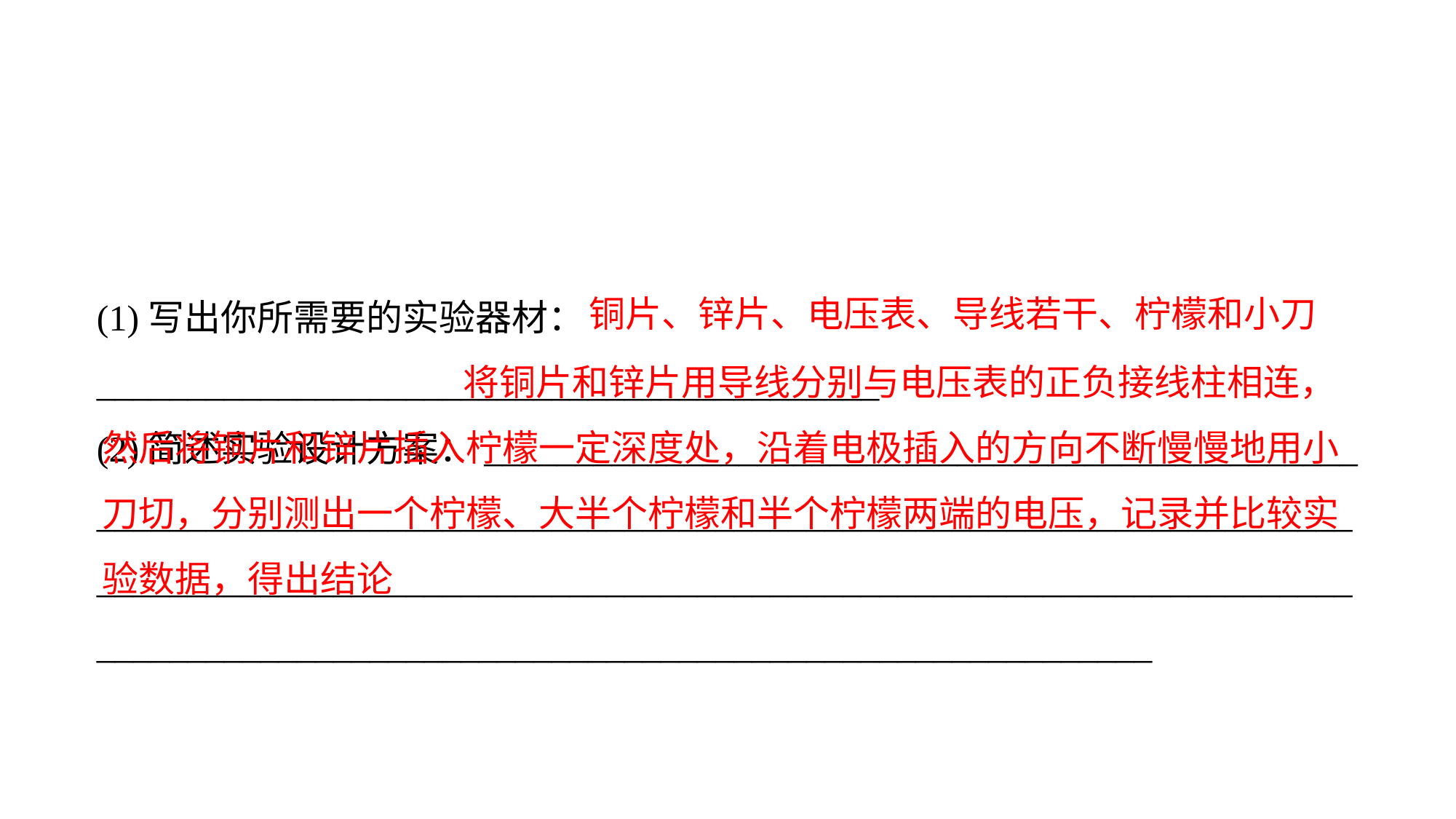

(1)写出你所需要的实验器材：___________________________________________
(2)简述实验设计方案：____________________________________________________________________________________________________________________________________________________________________________________________________________________________________________________
铜片、锌片、电压表、导线若干、柠檬和小刀
                                           将铜片和锌片用导线分别与电压表的正负接线柱相连，然后将铜片和锌片插入柠檬一定深度处，沿着电极插入的方向不断慢慢地用小刀切，分别测出一个柠檬、大半个柠檬和半个柠檬两端的电压，记录并比较实验数据，得出结论